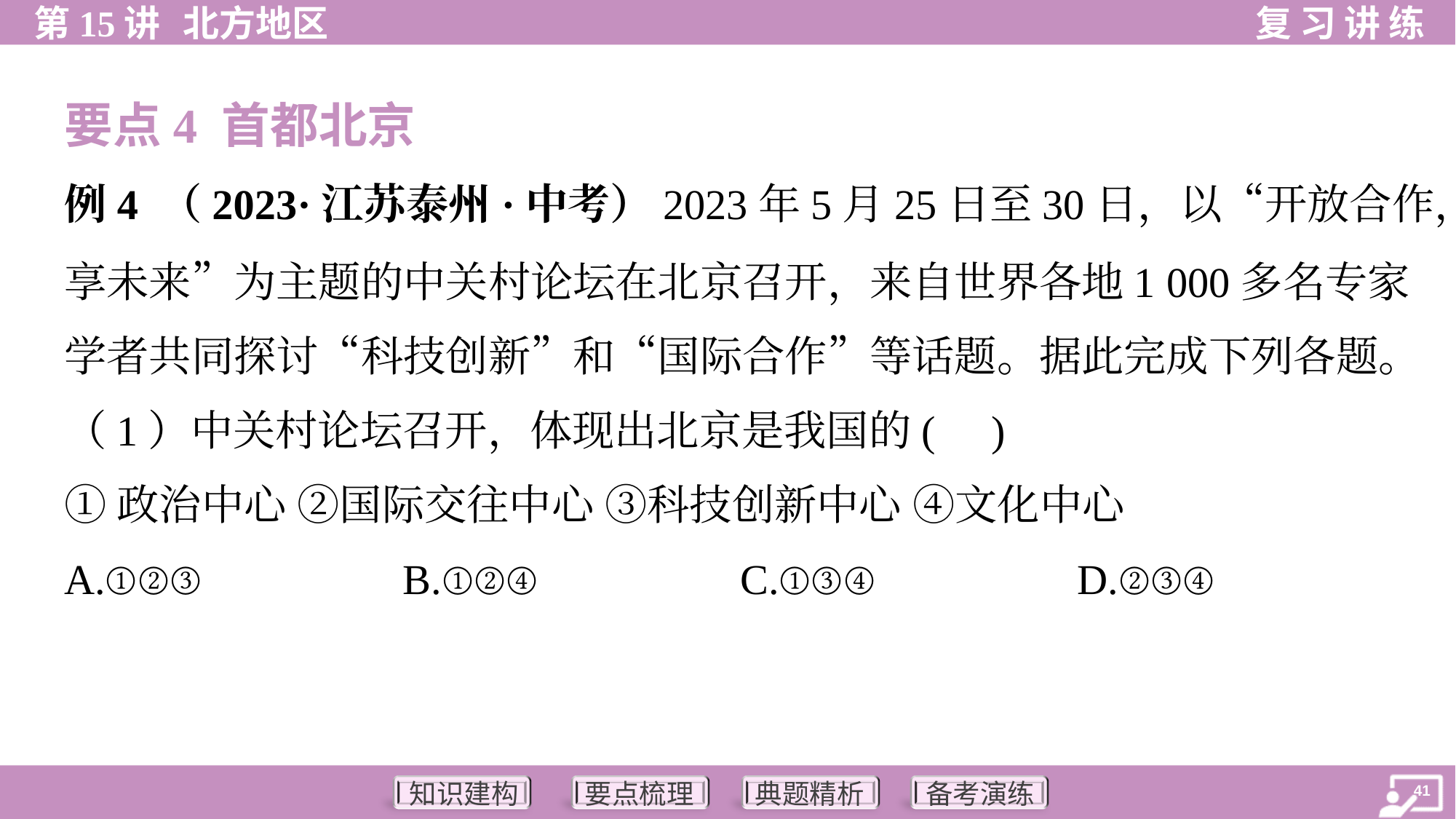

要点4 首都北京
例4 （2023·江苏泰州·中考）2023年5月25日至30日，以“开放合作，共
享未来”为主题的中关村论坛在北京召开，来自世界各地1 000多名专家
学者共同探讨“科技创新”和“国际合作”等话题。据此完成下列各题。
（1）中关村论坛召开，体现出北京是我国的(     )
①政治中心 ②国际交往中心 ③科技创新中心 ④文化中心
A.①②③	B.①②④	C.①③④	D.②③④